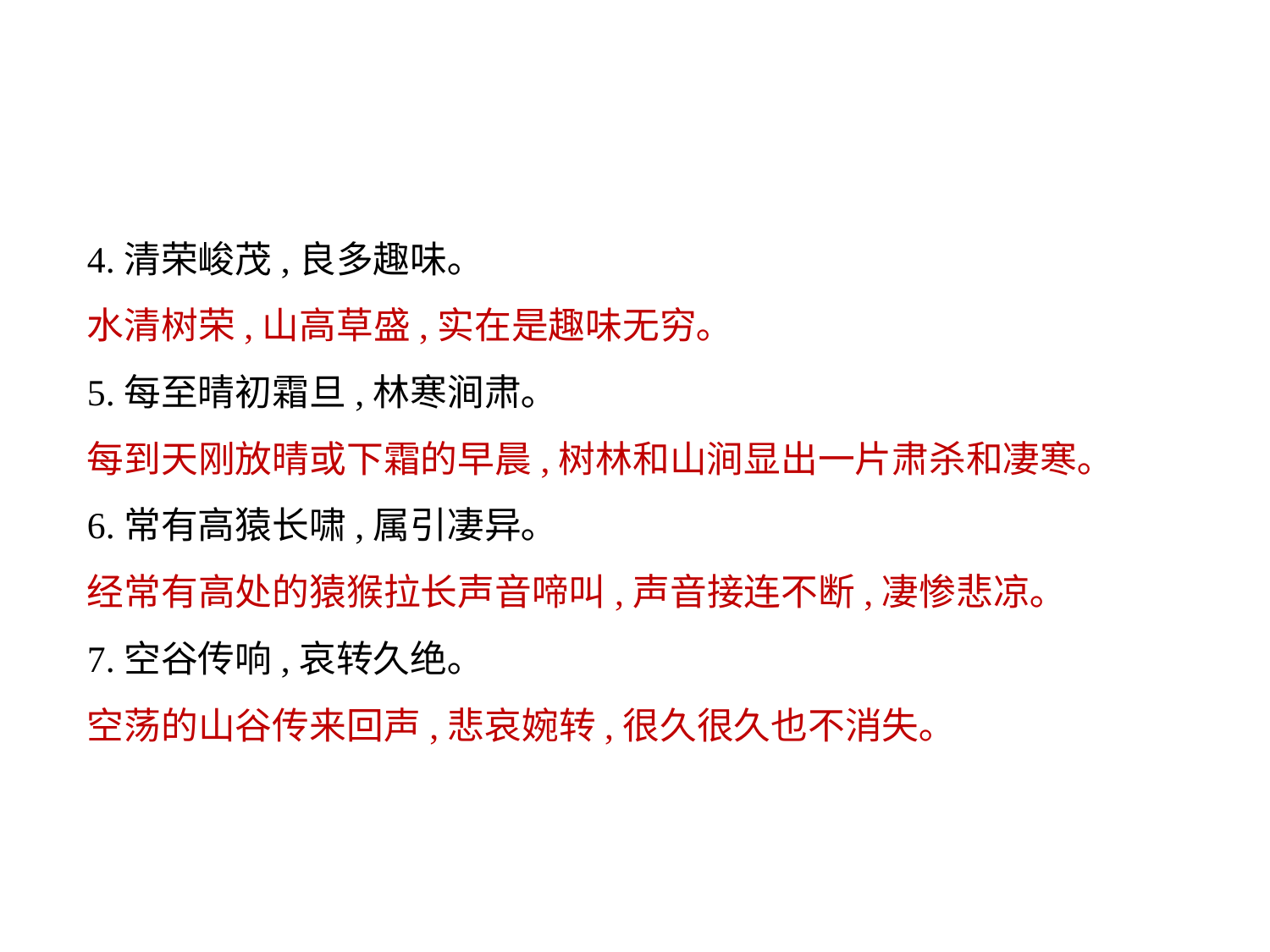

4.清荣峻茂,良多趣味｡
水清树荣,山高草盛,实在是趣味无穷｡
5.每至晴初霜旦,林寒涧肃｡
每到天刚放晴或下霜的早晨,树林和山涧显出一片肃杀和凄寒｡
6.常有高猿长啸,属引凄异｡
经常有高处的猿猴拉长声音啼叫,声音接连不断,凄惨悲凉｡
7.空谷传响,哀转久绝｡
空荡的山谷传来回声,悲哀婉转,很久很久也不消失｡